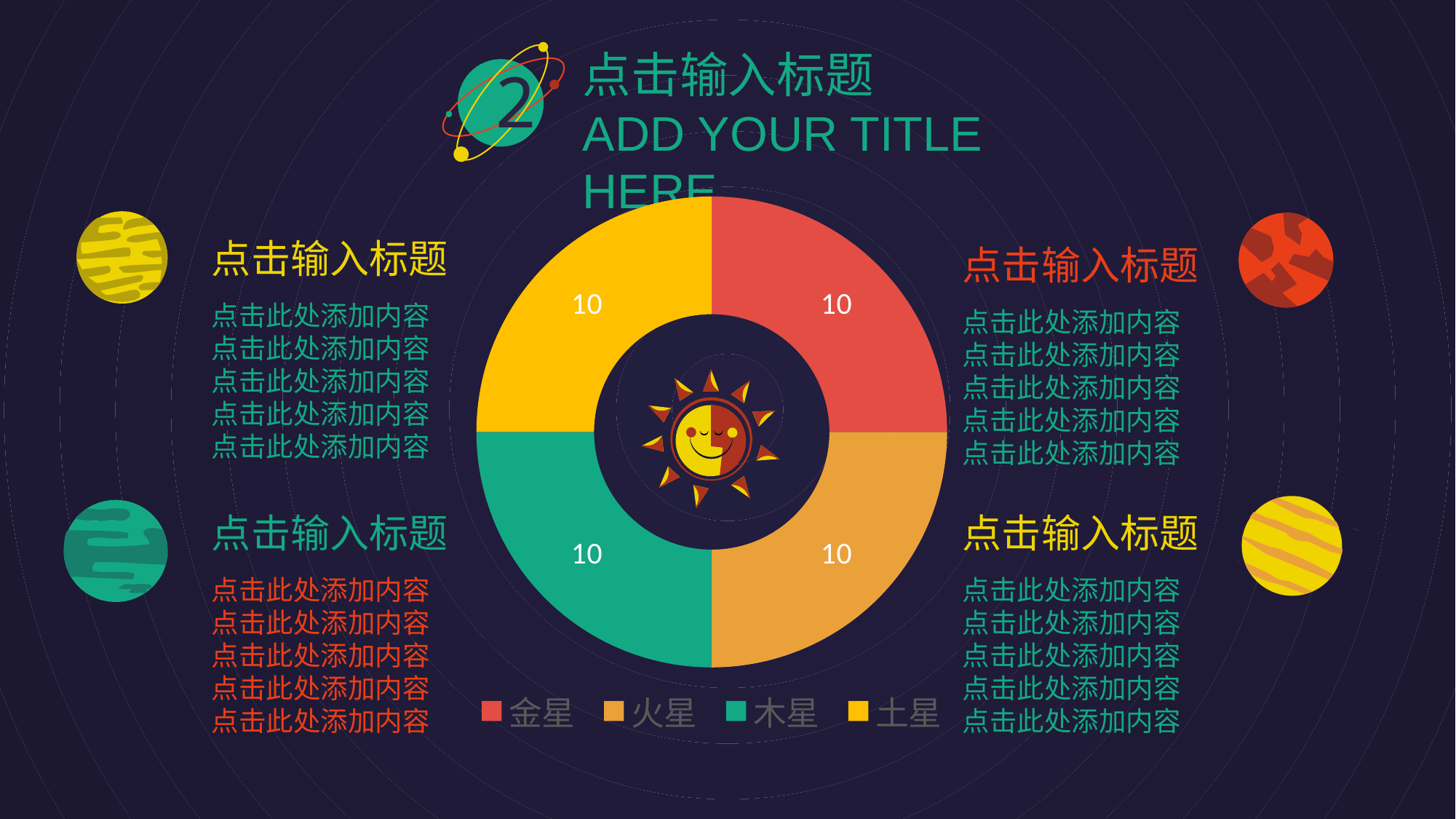

2
点击输入标题
ADD YOUR TITLE HERE

### Chart

| Category | 销售额 |
|---|---|
| 金星 | 10.0 |
| 火星 | 10.0 |
| 木星 | 10.0 |
| 土星 | 10.0 |

点击输入标题

点击此处添加内容
点击此处添加内容
点击此处添加内容
点击此处添加内容
点击此处添加内容

点击输入标题

点击此处添加内容
点击此处添加内容
点击此处添加内容
点击此处添加内容
点击此处添加内容

点击输入标题

点击此处添加内容
点击此处添加内容
点击此处添加内容
点击此处添加内容
点击此处添加内容

点击输入标题

点击此处添加内容
点击此处添加内容
点击此处添加内容
点击此处添加内容
点击此处添加内容